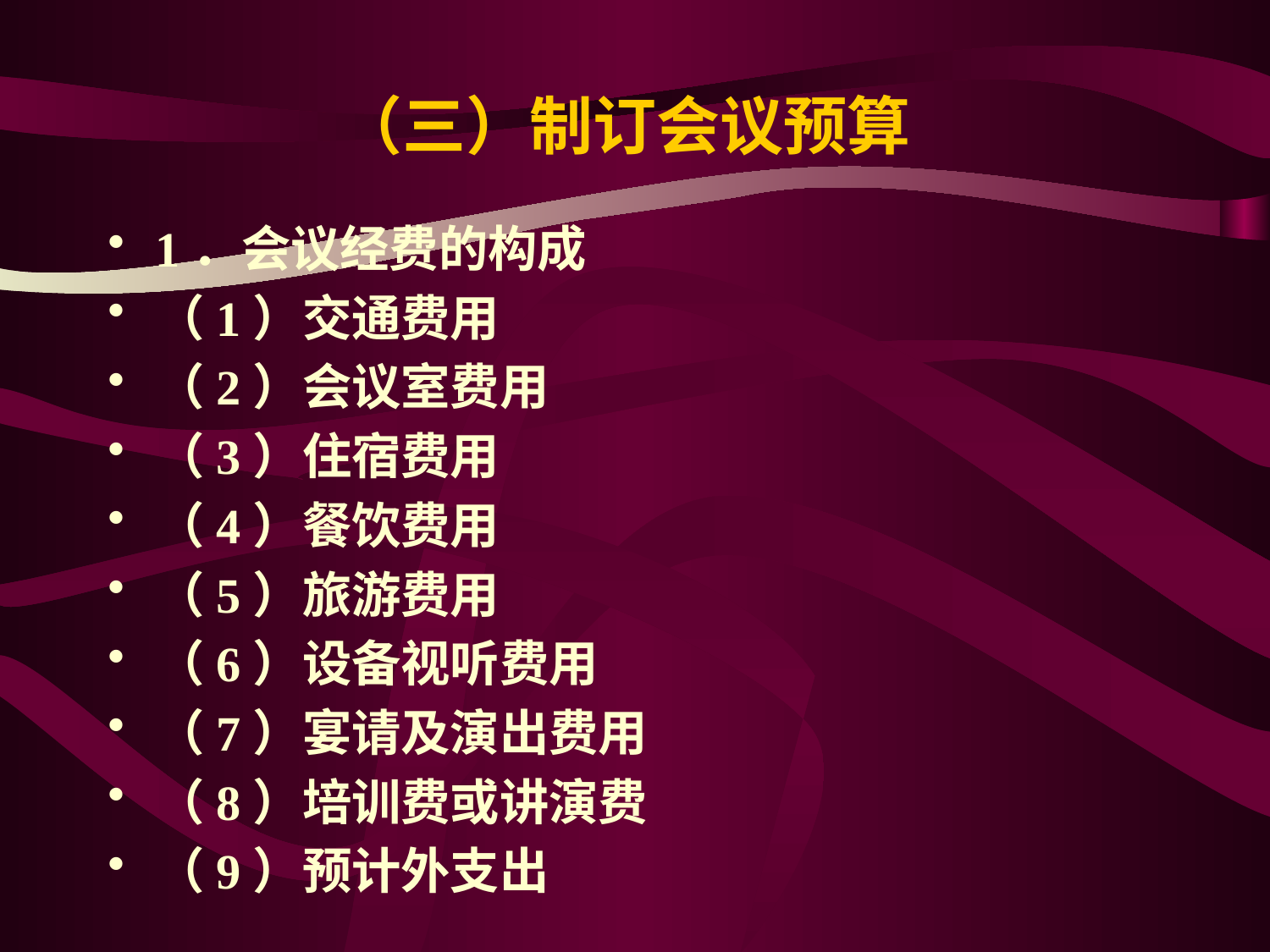

# （三）制订会议预算
1．会议经费的构成
（1）交通费用
（2）会议室费用
（3）住宿费用
（4）餐饮费用
（5）旅游费用
（6）设备视听费用
（7）宴请及演出费用
（8）培训费或讲演费
（9）预计外支出